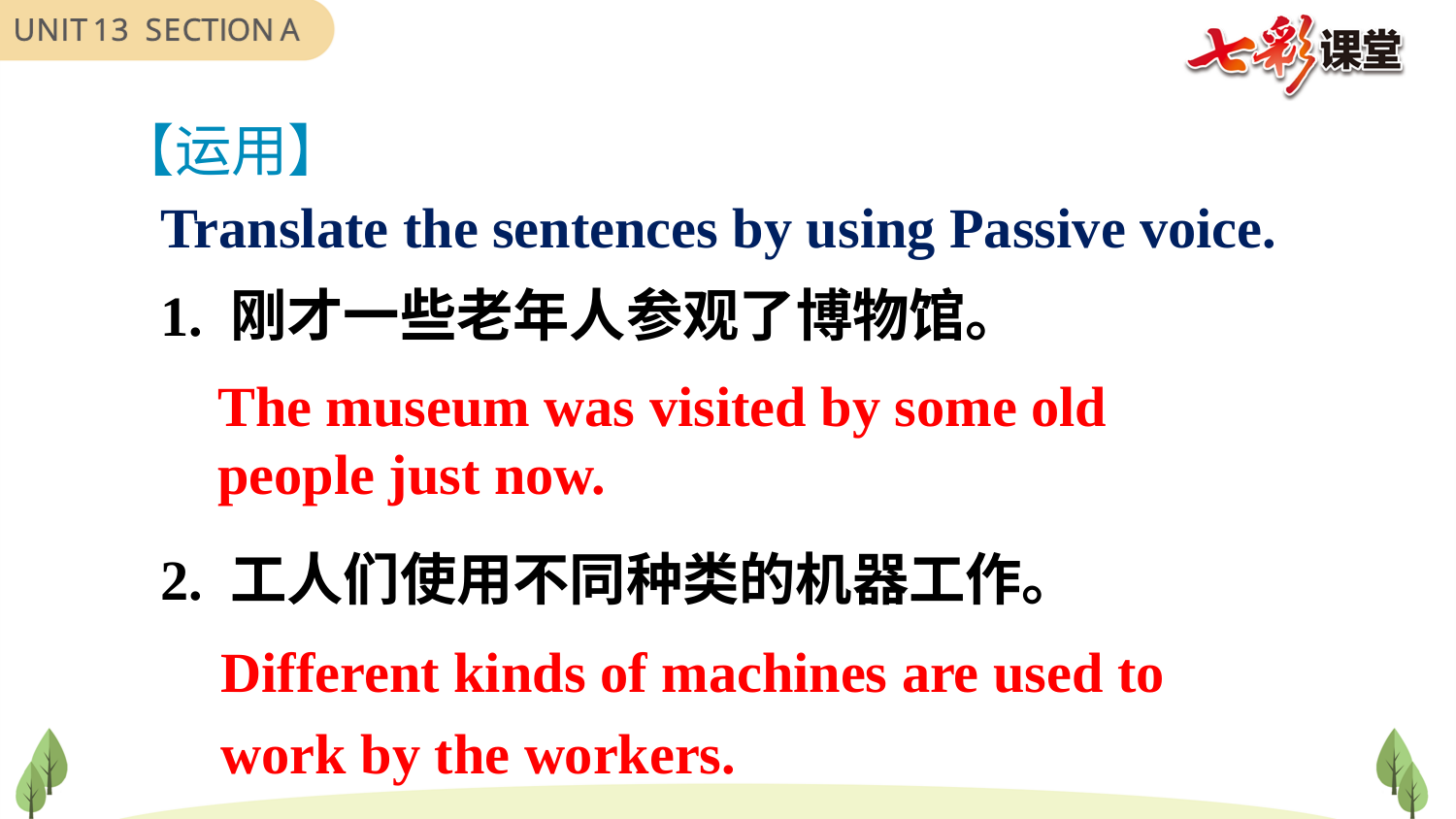

【运用】
Translate the sentences by using Passive voice.
1. 刚才一些老年人参观了博物馆。

2. 工人们使用不同种类的机器工作。
The museum was visited by some old people just now.
Different kinds of machines are used to work by the workers.